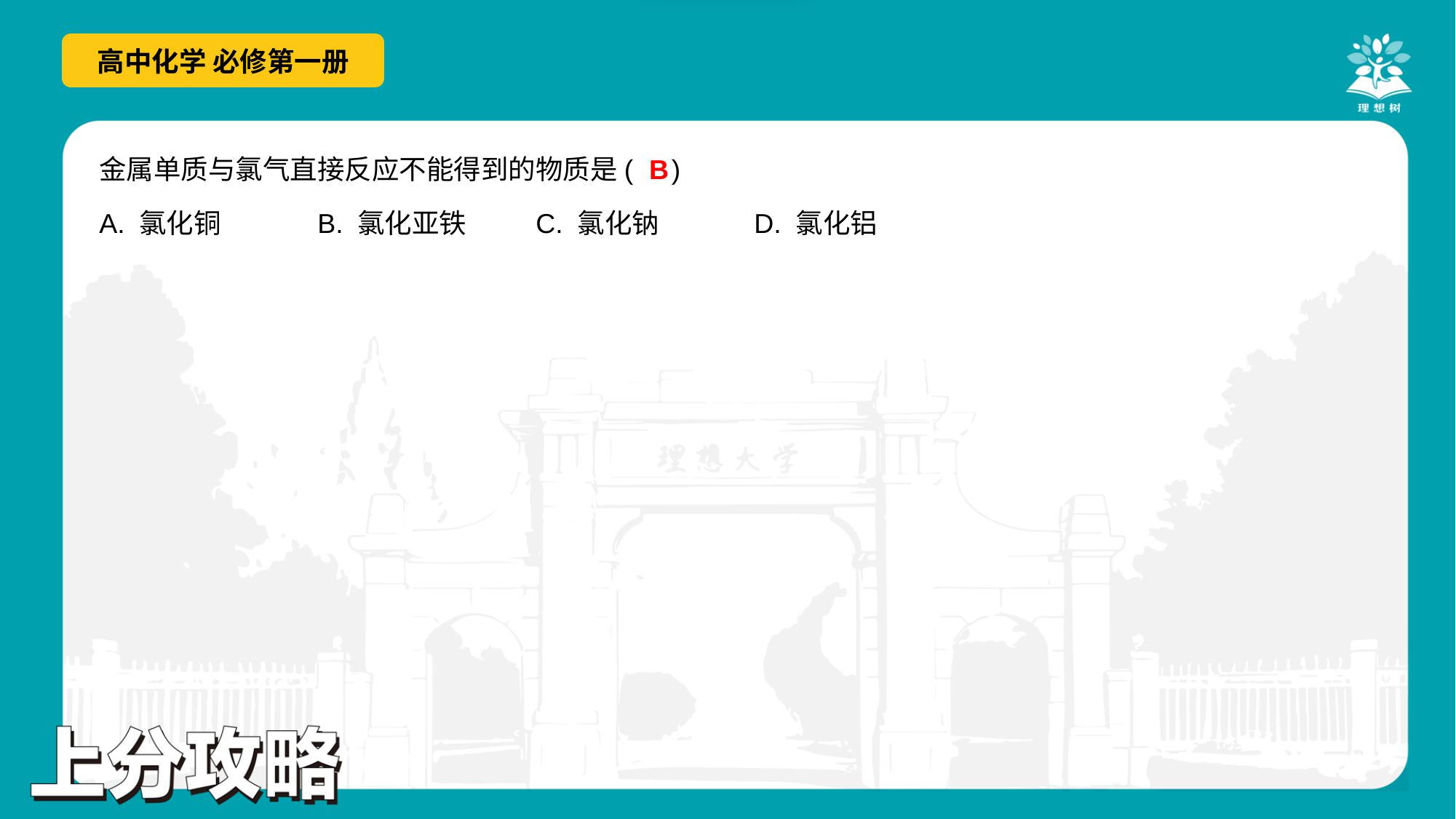

B
金属单质与氯气直接反应不能得到的物质是(     )
A. 氯化铜	B. 氯化亚铁	C. 氯化钠	D. 氯化铝